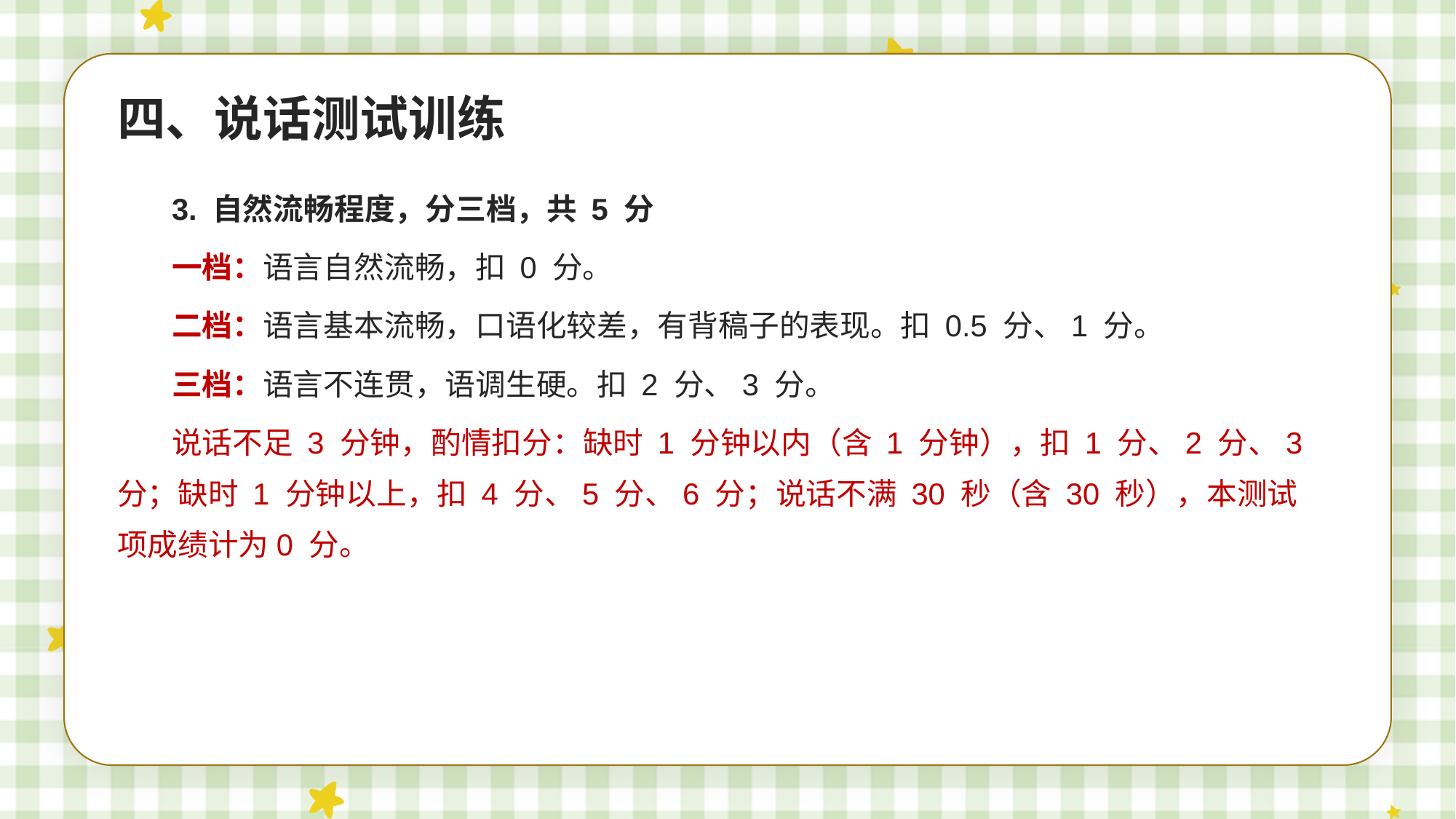

四、说话测试训练
3. 自然流畅程度，分三档，共 5 分
一档：语言自然流畅，扣 0 分。
二档：语言基本流畅，口语化较差，有背稿子的表现。扣 0.5 分、1 分。
三档：语言不连贯，语调生硬。扣 2 分、3 分。
说话不足 3 分钟，酌情扣分：缺时 1 分钟以内（含 1 分钟），扣 1 分、2 分、3 分；缺时 1 分钟以上，扣 4 分、5 分、6 分；说话不满 30 秒（含 30 秒），本测试项成绩计为0 分。